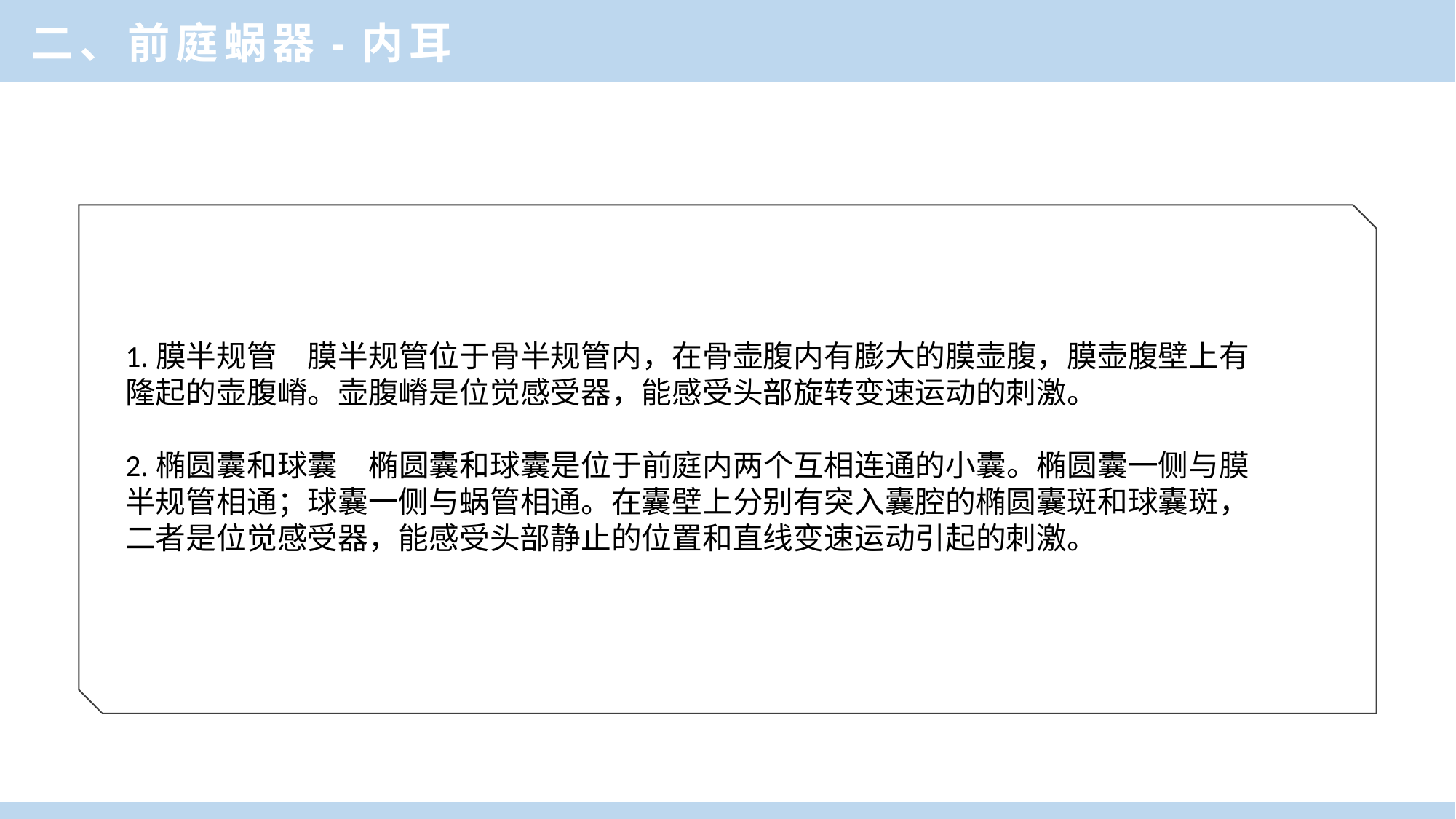

二、前庭蜗器-内耳

1.膜半规管　膜半规管位于骨半规管内，在骨壶腹内有膨大的膜壶腹，膜壶腹壁上有隆起的壶腹嵴。壶腹嵴是位觉感受器，能感受头部旋转变速运动的刺激。

2.椭圆囊和球囊　椭圆囊和球囊是位于前庭内两个互相连通的小囊。椭圆囊一侧与膜半规管相通；球囊一侧与蜗管相通。在囊壁上分别有突入囊腔的椭圆囊斑和球囊斑，二者是位觉感受器，能感受头部静止的位置和直线变速运动引起的刺激。